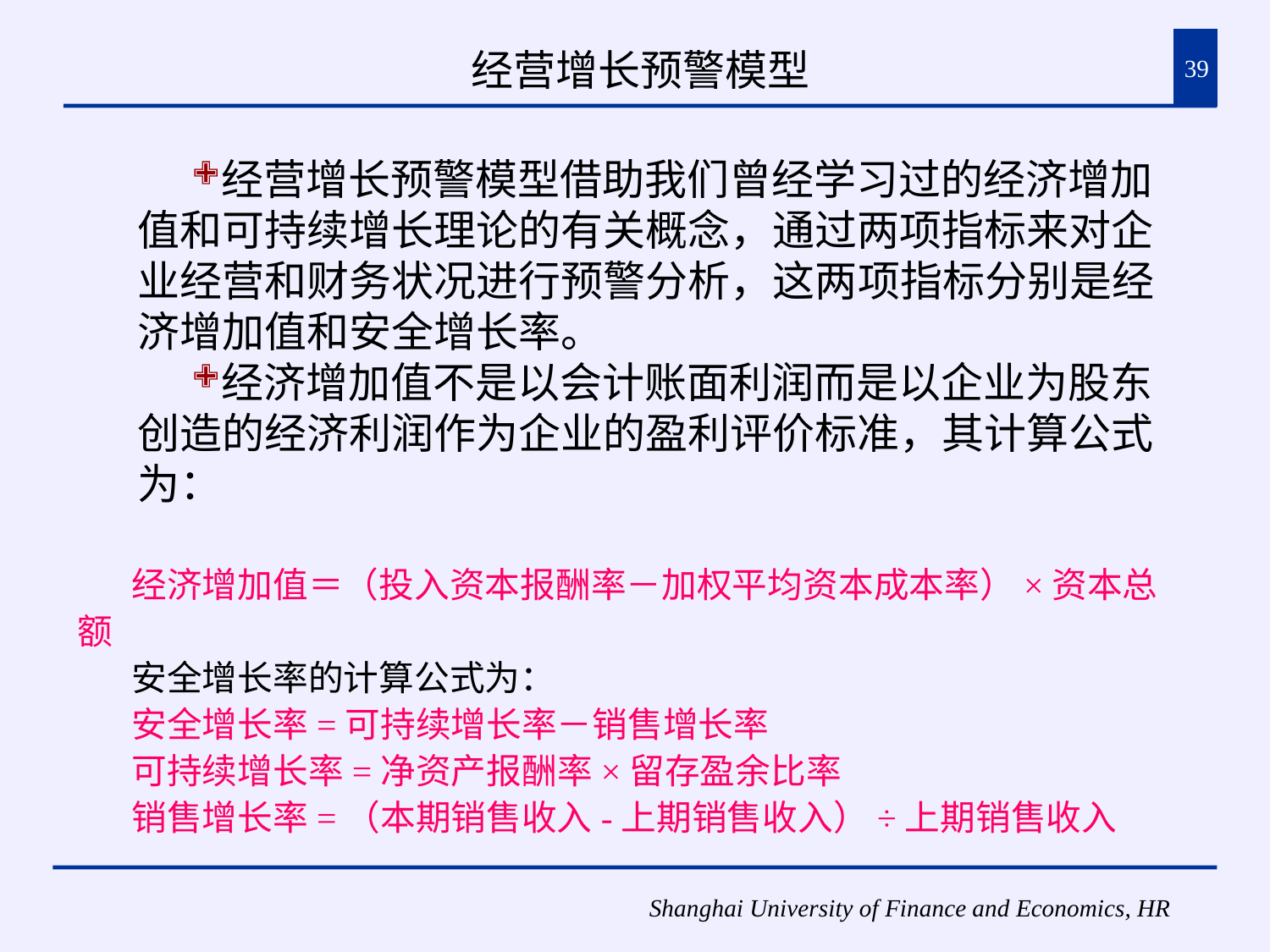

# 经营增长预警模型
39
经营增长预警模型借助我们曾经学习过的经济增加值和可持续增长理论的有关概念，通过两项指标来对企业经营和财务状况进行预警分析，这两项指标分别是经济增加值和安全增长率。
经济增加值不是以会计账面利润而是以企业为股东创造的经济利润作为企业的盈利评价标准，其计算公式为：

经济增加值＝（投入资本报酬率－加权平均资本成本率）×资本总额
安全增长率的计算公式为：
安全增长率=可持续增长率－销售增长率
可持续增长率=净资产报酬率×留存盈余比率
销售增长率=（本期销售收入-上期销售收入）÷上期销售收入